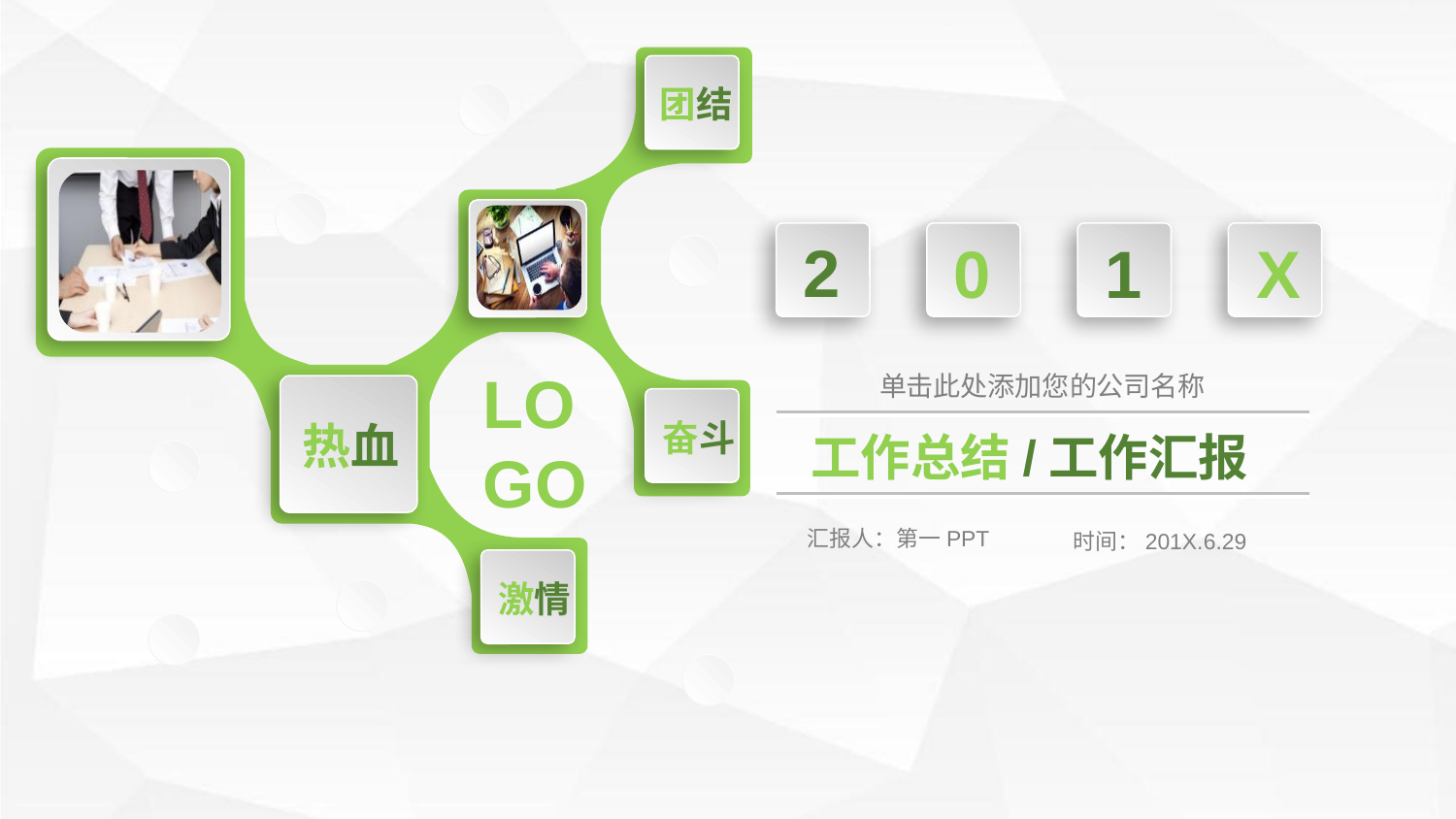

团结

2

0

1

X

LOGO
单击此处添加您的公司名称

热血

奋斗
工作总结/工作汇报

汇报人：第一PPT
时间：201X.6.29

激情